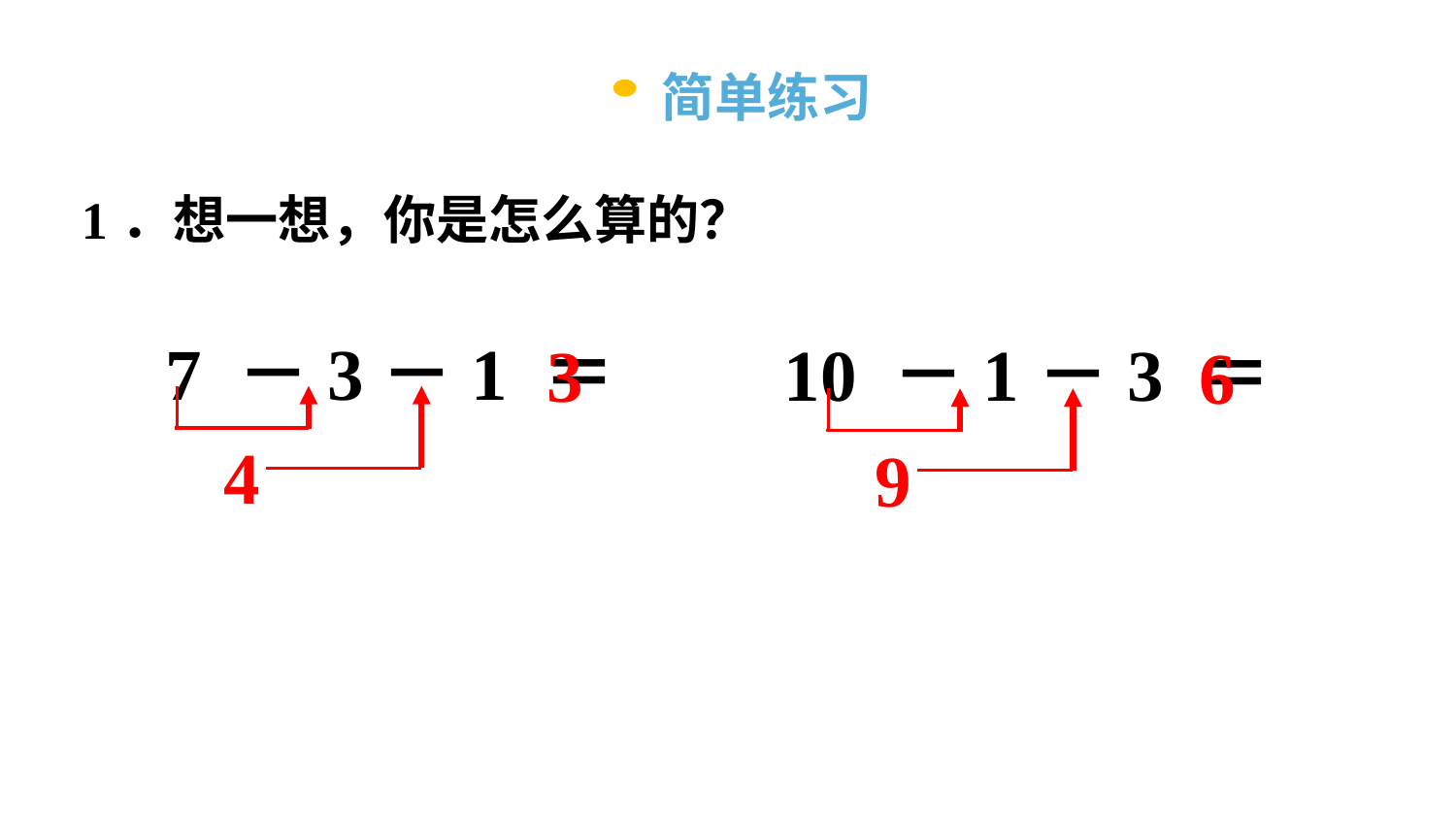

简单练习

1．想一想，你是怎么算的？
7 －3－1 ＝
10 －1－3 ＝
3
6
4
9